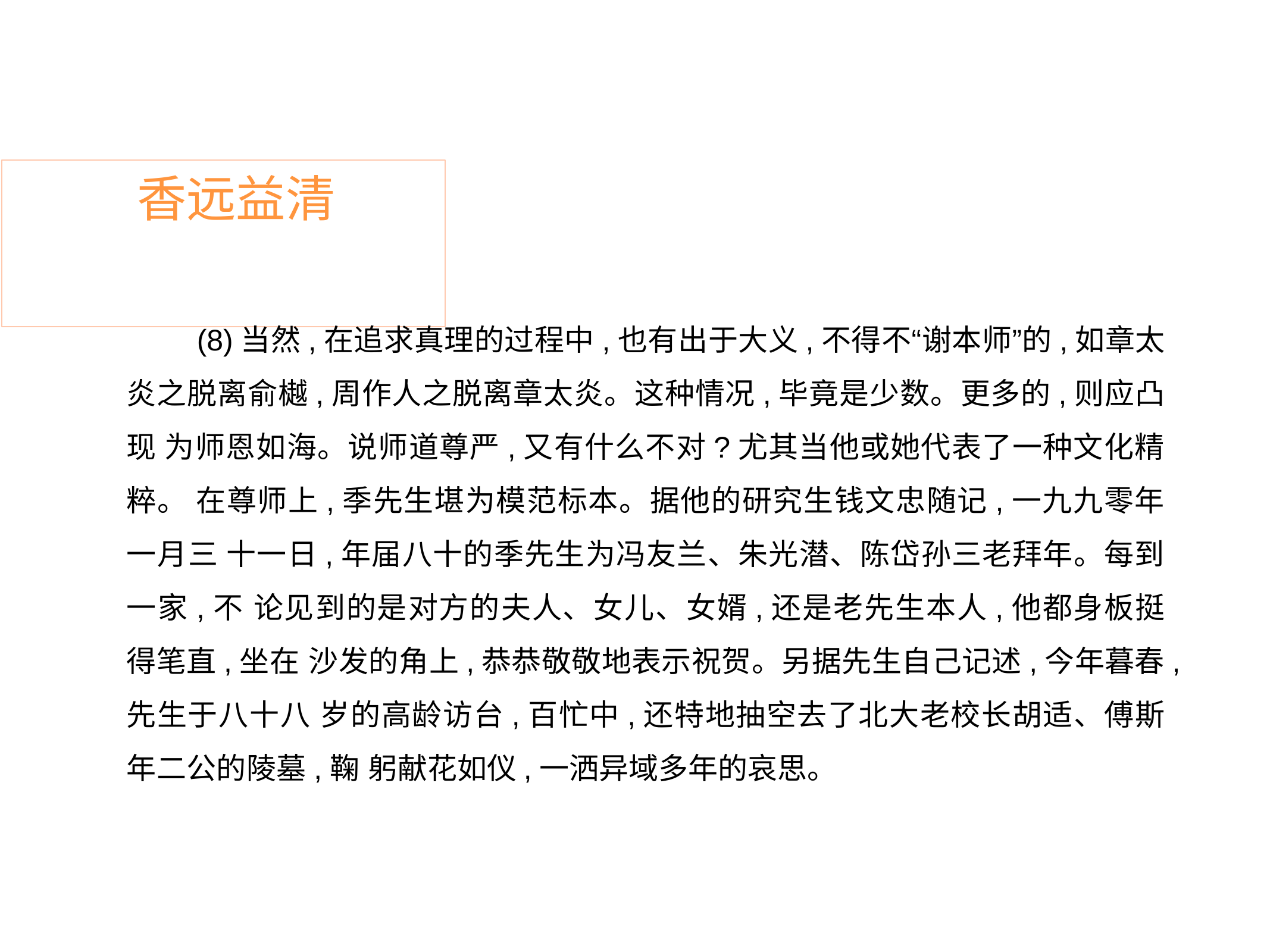

# 香远益清
(8)当然,在追求真理的过程中,也有出于大义,不得不“谢本师”的,如章太 炎之脱离俞樾,周作人之脱离章太炎。这种情况,毕竟是少数。更多的,则应凸现 为师恩如海。说师道尊严,又有什么不对?尤其当他或她代表了一种文化精粹。 在尊师上,季先生堪为模范标本。据他的研究生钱文忠随记,一九九零年一月三 十一日,年届八十的季先生为冯友兰、朱光潜、陈岱孙三老拜年。每到一家,不 论见到的是对方的夫人、女儿、女婿,还是老先生本人,他都身板挺得笔直,坐在 沙发的角上,恭恭敬敬地表示祝贺。另据先生自己记述,今年暮春,先生于八十八 岁的高龄访台,百忙中,还特地抽空去了北大老校长胡适、傅斯年二公的陵墓,鞠 躬献花如仪,一洒异域多年的哀思。